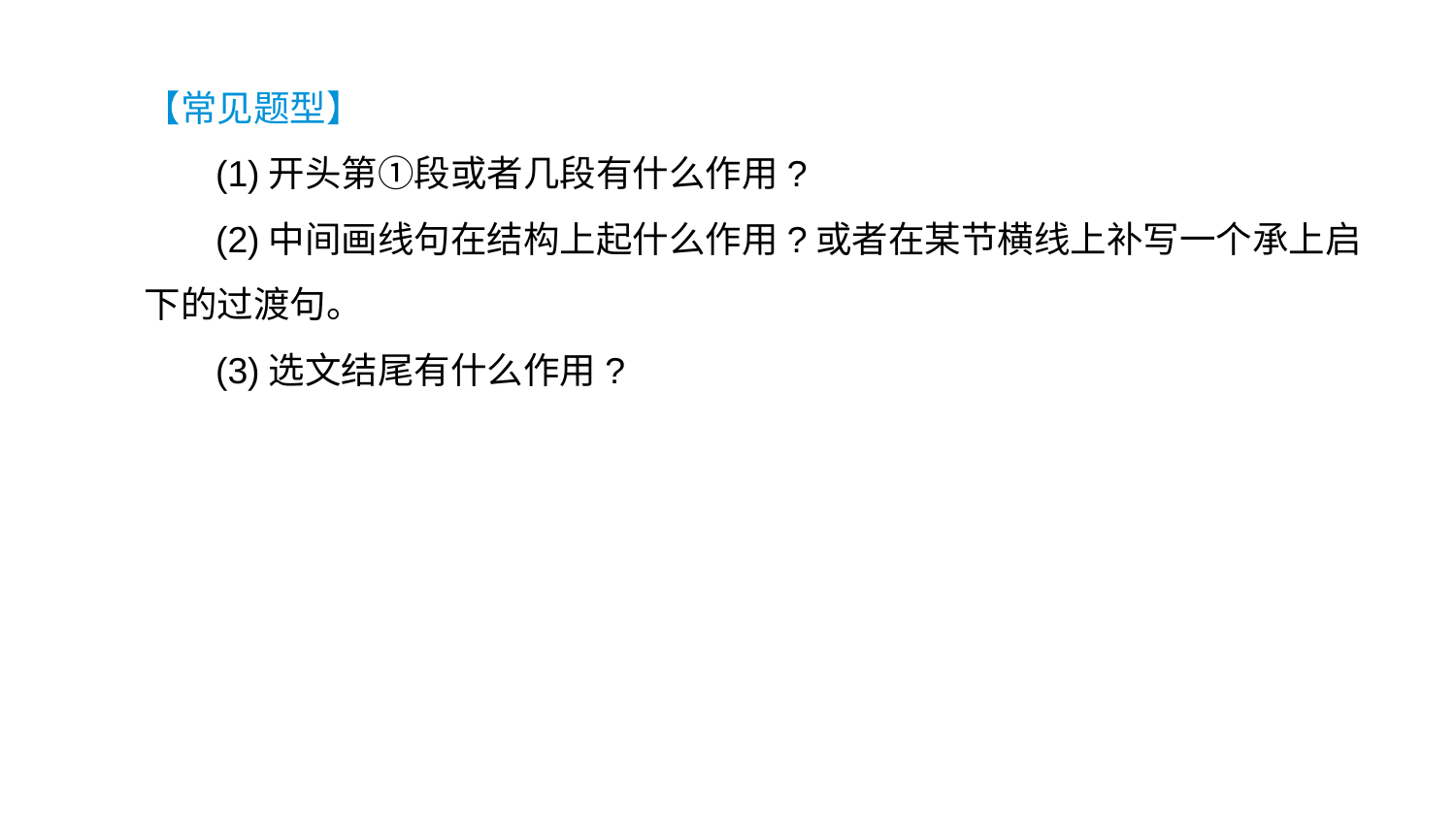

【常见题型】
(1)开头第①段或者几段有什么作用?
(2)中间画线句在结构上起什么作用?或者在某节横线上补写一个承上启下的过渡句。
(3)选文结尾有什么作用?